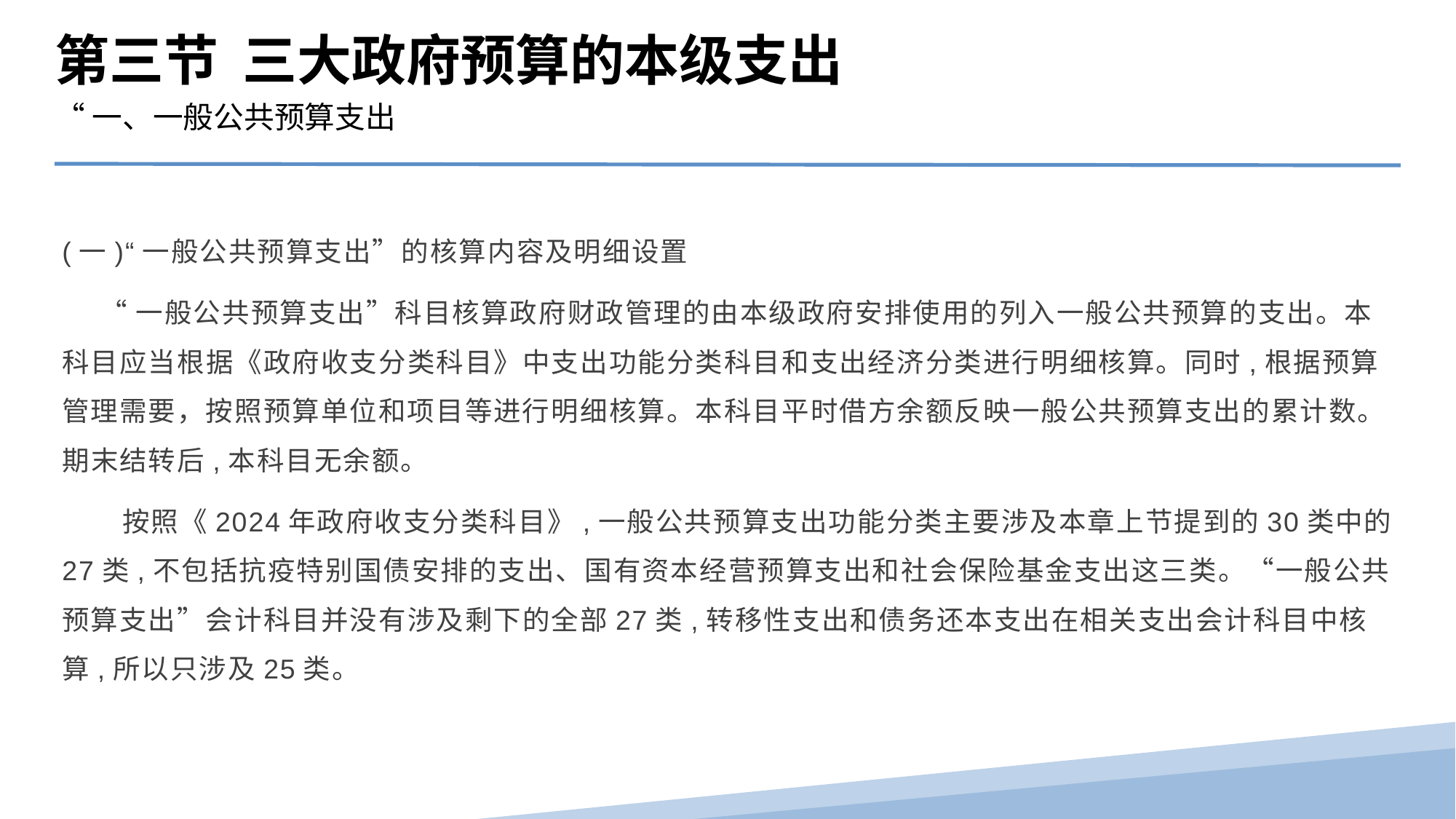

第三节  三大政府预算的本级支出
“一、一般公共预算支出
(一)“一般公共预算支出”的核算内容及明细设置
     “一般公共预算支出”科目核算政府财政管理的由本级政府安排使用的列入一般公共预算的支出。本科目应当根据《政府收支分类科目》中支出功能分类科目和支出经济分类进行明细核算。同时,根据预算管理需要，按照预算单位和项目等进行明细核算。本科目平时借方余额反映一般公共预算支出的累计数。期末结转后,本科目无余额。
       按照《2024年政府收支分类科目》,一般公共预算支出功能分类主要涉及本章上节提到的30类中的27类,不包括抗疫特别国债安排的支出、国有资本经营预算支出和社会保险基金支出这三类。“一般公共预算支出”会计科目并没有涉及剩下的全部27类,转移性支出和债务还本支出在相关支出会计科目中核算,所以只涉及25类。